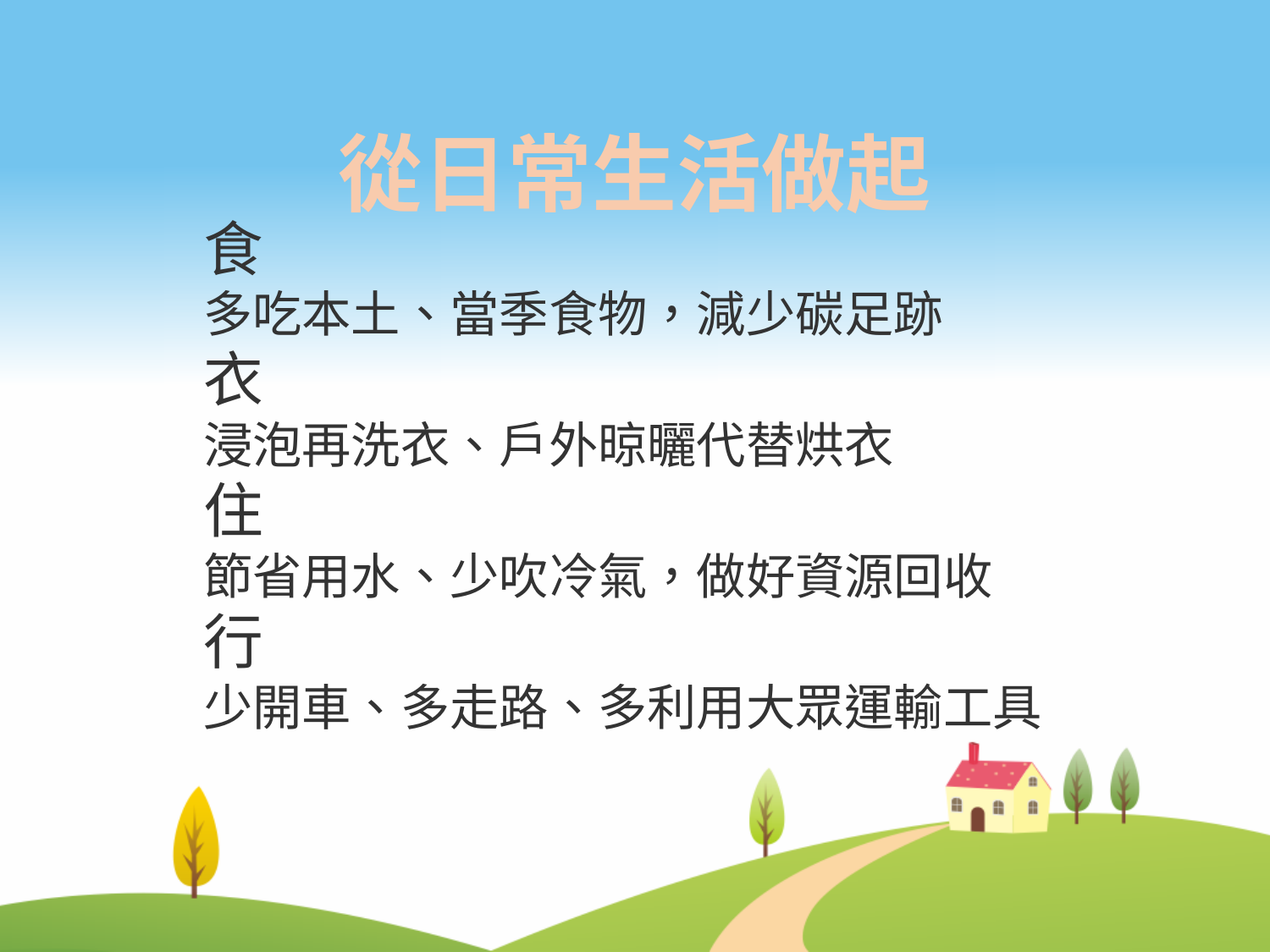

從日常生活做起
食
多吃本土、當季食物，減少碳足跡
衣
浸泡再洗衣、戶外晾曬代替烘衣
住
節省用水、少吹冷氣，做好資源回收
行
少開車、多走路、多利用大眾運輸工具